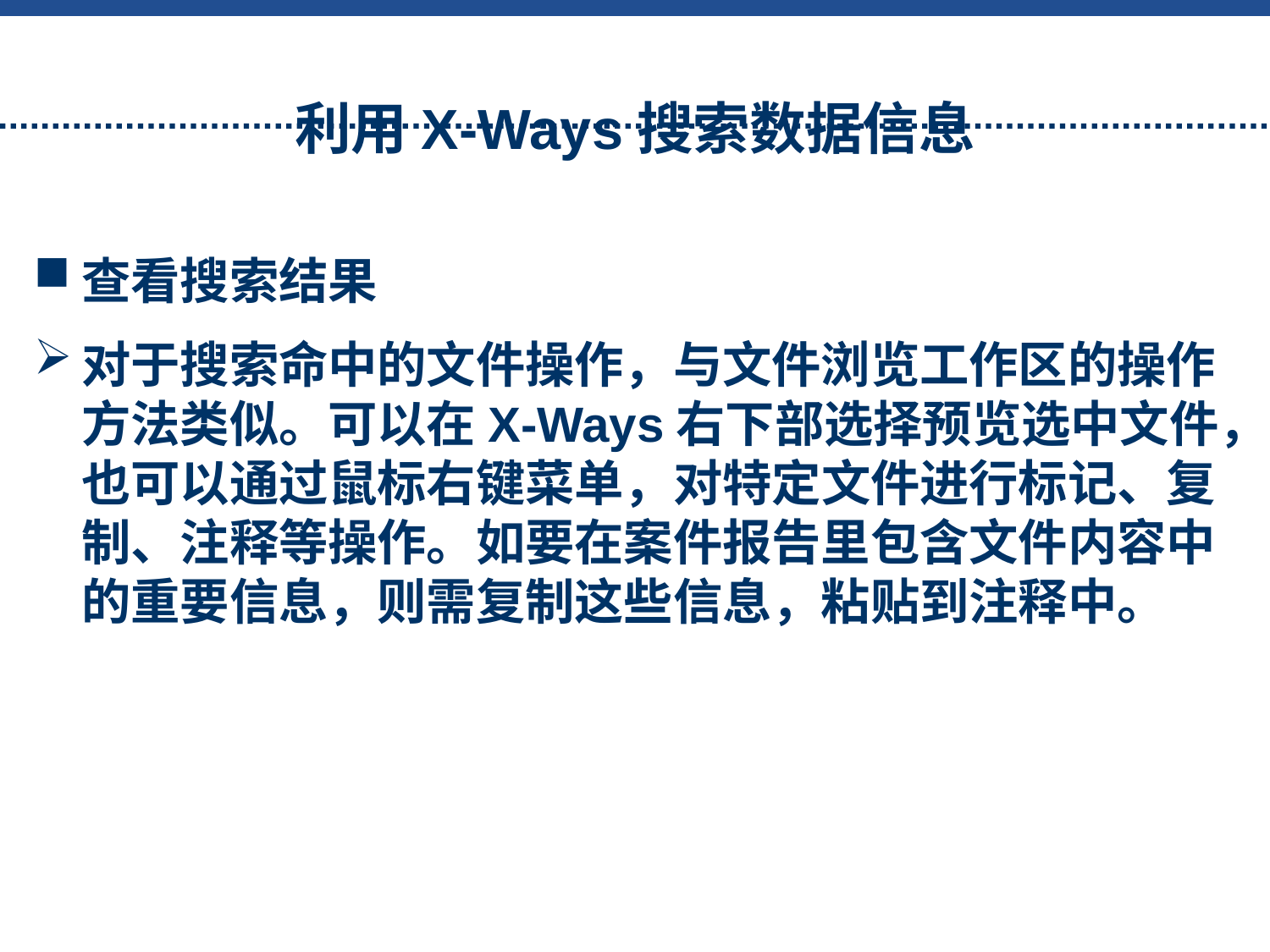

# 利用X-Ways搜索数据信息
查看搜索结果
对于搜索命中的文件操作，与文件浏览工作区的操作方法类似。可以在X-Ways右下部选择预览选中文件，也可以通过鼠标右键菜单，对特定文件进行标记、复制、注释等操作。如要在案件报告里包含文件内容中的重要信息，则需复制这些信息，粘贴到注释中。